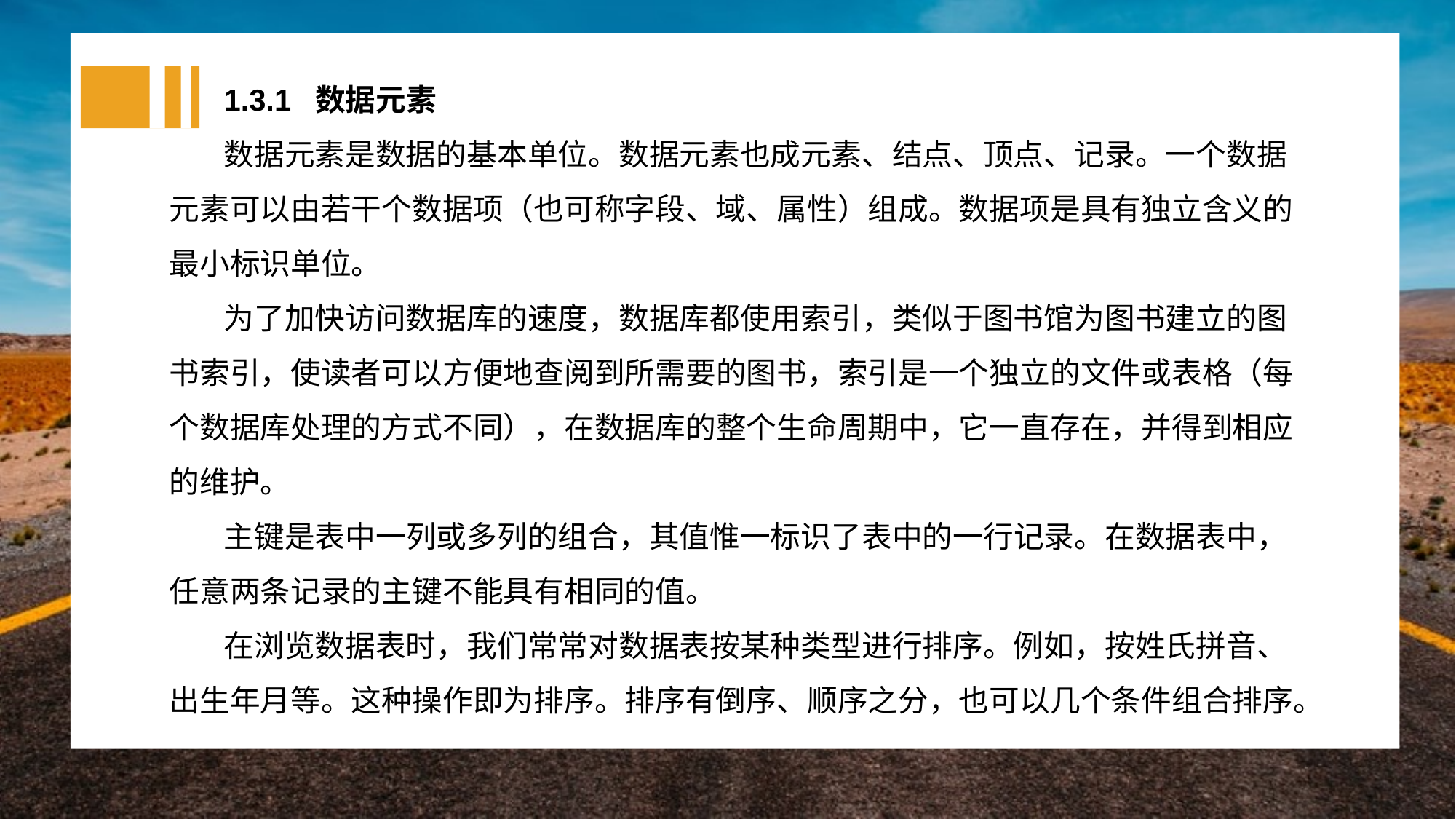

1.3.1  数据元素
数据元素是数据的基本单位。数据元素也成元素、结点、顶点、记录。一个数据元素可以由若干个数据项（也可称字段、域、属性）组成。数据项是具有独立含义的最小标识单位。
为了加快访问数据库的速度，数据库都使用索引，类似于图书馆为图书建立的图书索引，使读者可以方便地查阅到所需要的图书，索引是一个独立的文件或表格（每个数据库处理的方式不同），在数据库的整个生命周期中，它一直存在，并得到相应的维护。
主键是表中一列或多列的组合，其值惟一标识了表中的一行记录。在数据表中，任意两条记录的主键不能具有相同的值。
在浏览数据表时，我们常常对数据表按某种类型进行排序。例如，按姓氏拼音、出生年月等。这种操作即为排序。排序有倒序、顺序之分，也可以几个条件组合排序。